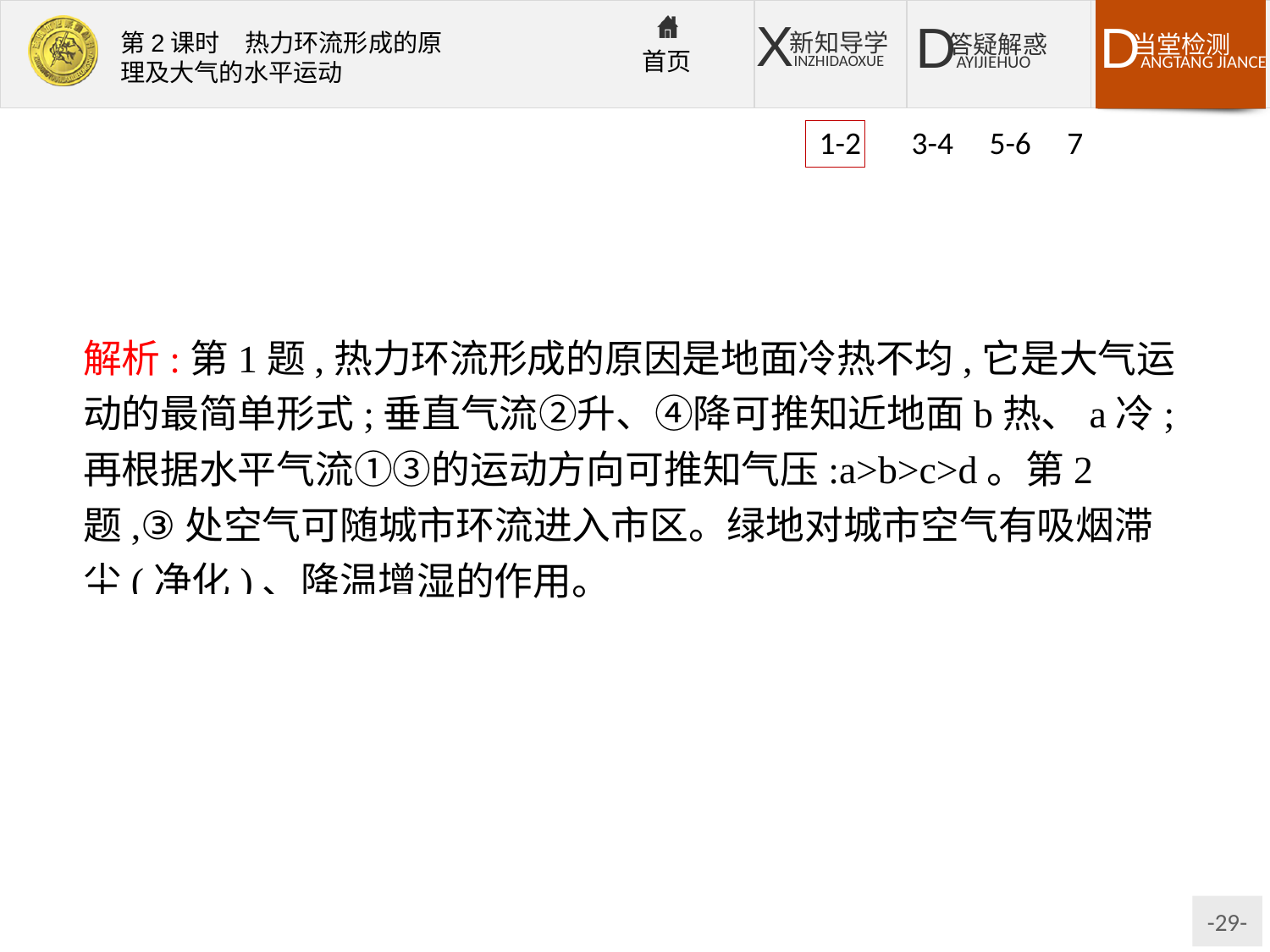

1-2       3-4     5-6     7

解析:第1题,热力环流形成的原因是地面冷热不均,它是大气运动的最简单形式;垂直气流②升、④降可推知近地面b热、a冷;再根据水平气流①③的运动方向可推知气压:a>b>c>d。第2题,③处空气可随城市环流进入市区。绿地对城市空气有吸烟滞尘(净化)、降温增湿的作用。
答案:1.C　2.B